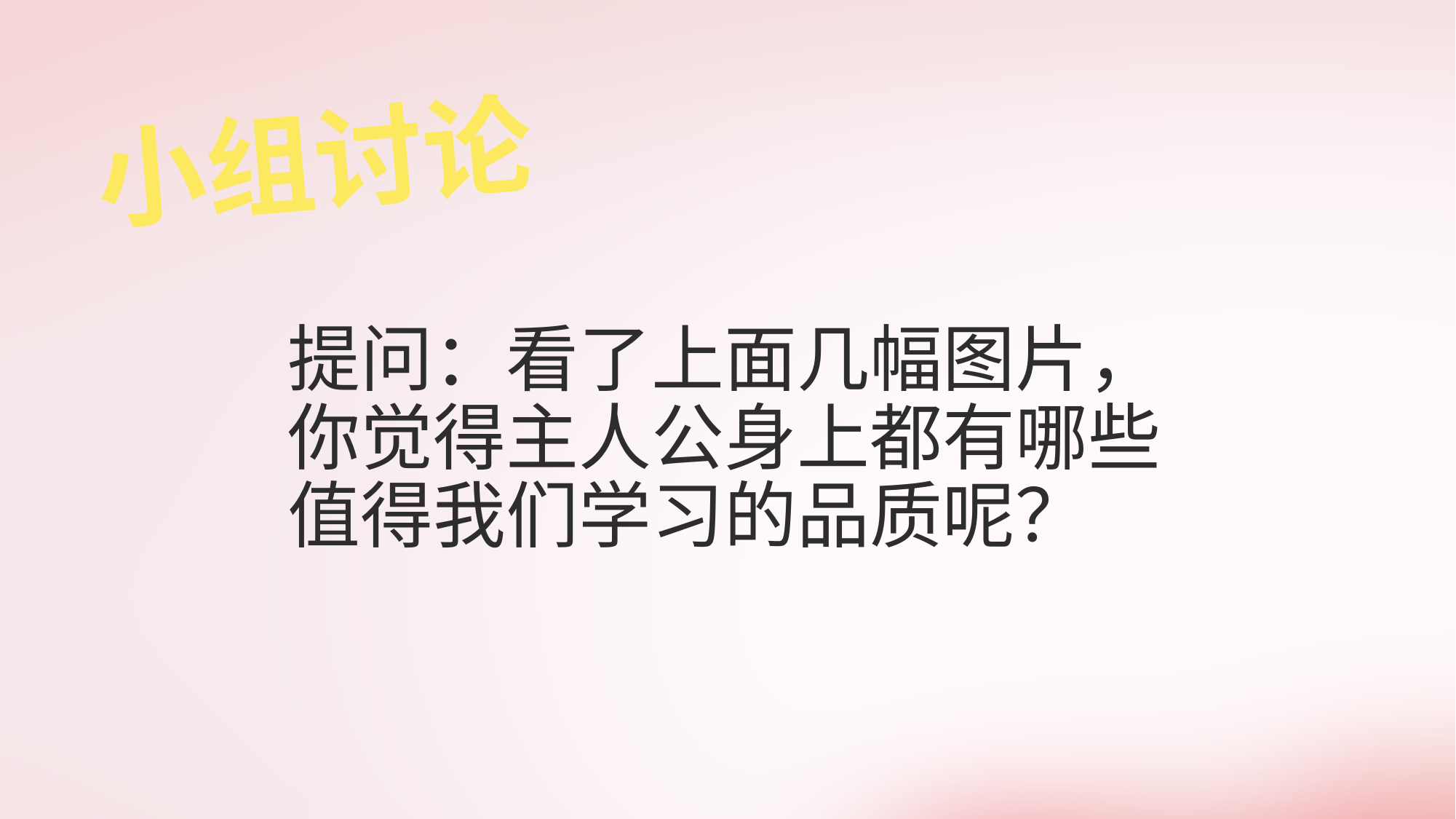

小组讨论
提问：看了上面几幅图片，你觉得主人公身上都有哪些值得我们学习的品质呢？